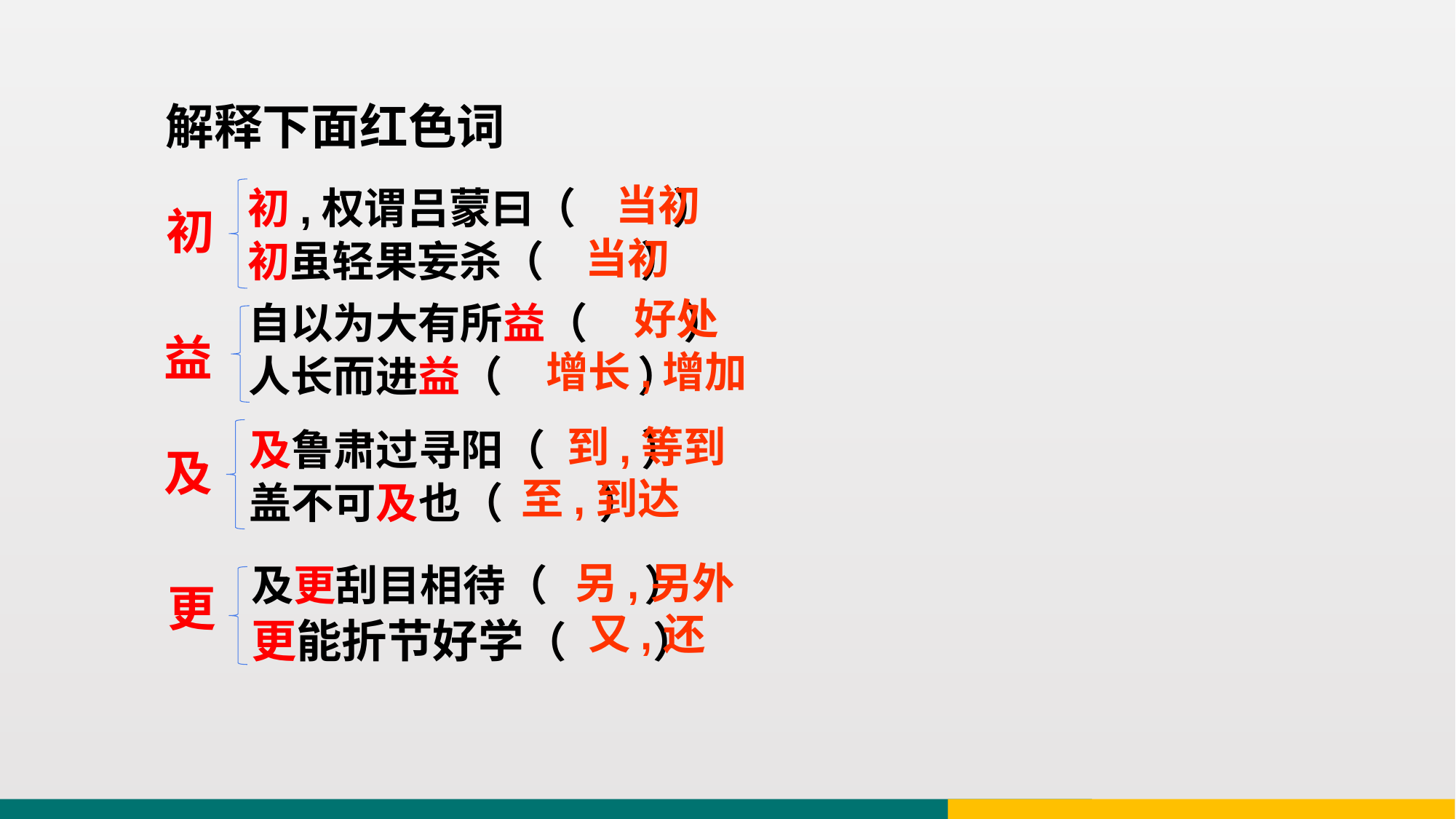

解释下面红色词
初,权谓吕蒙曰（          ）
初虽轻果妄杀（          ）
当初

初
当初
好处
自以为大有所益（          ）
人长而进益（              ）

益
增长,增加
及鲁肃过寻阳（          ）
盖不可及也（          ）
到,等到

及
至,到达
及更刮目相待（          ）
更能折节好学（         ）
另,另外

更
又,还